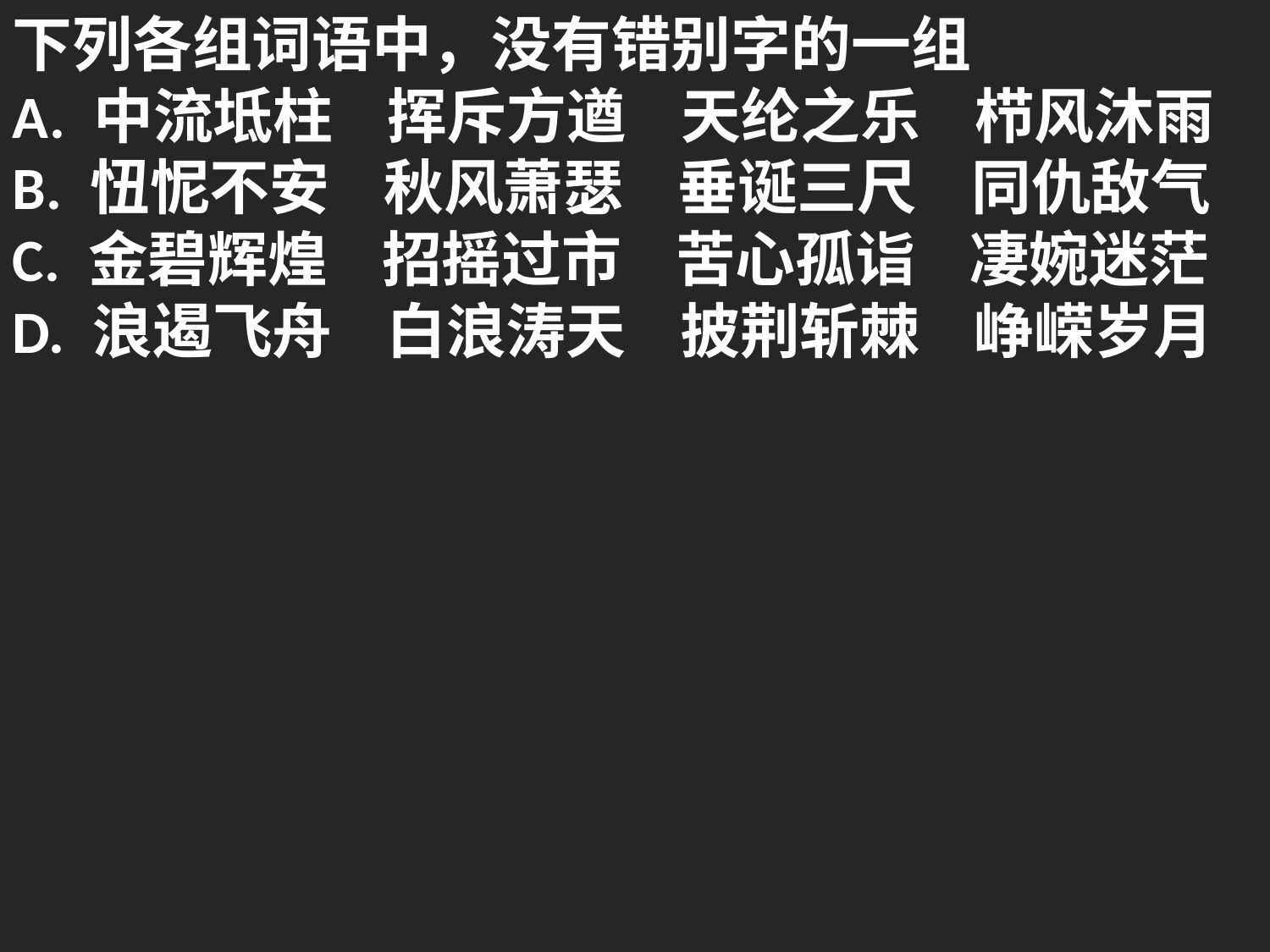

下列各组词语中，没有错别字的一组
A. 中流坻柱    挥斥方遒    天纶之乐    栉风沐雨
B. 忸怩不安    秋风萧瑟    垂诞三尺    同仇敌气
C. 金碧辉煌    招摇过市    苦心孤诣    凄婉迷茫
D. 浪遏飞舟    白浪涛天    披荆斩棘    峥嵘岁月